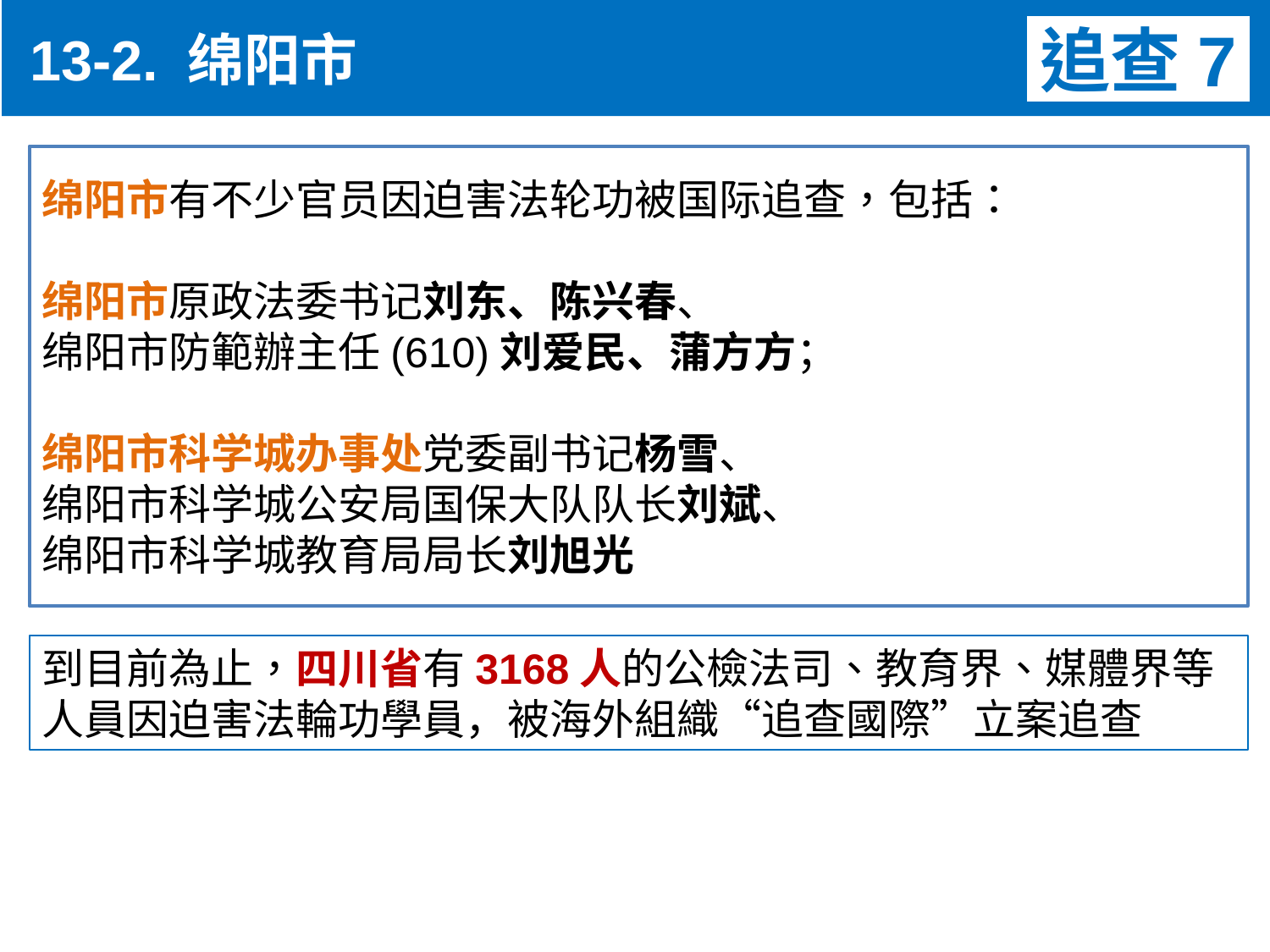

13-2. 绵阳市
追查7
绵阳市有不少官员因迫害法轮功被国际追查，包括：

绵阳市原政法委书记刘东、陈兴春、
绵阳市防範辦主任(610)刘爱民、蒲方方；

绵阳市科学城办事处党委副书记杨雪、
绵阳市科学城公安局国保大队队长刘斌、
绵阳市科学城教育局局长刘旭光
到目前為止，四川省有3168人的公檢法司、教育界、媒體界等人員因迫害法輪功學員，被海外組織“追查國際”立案追查